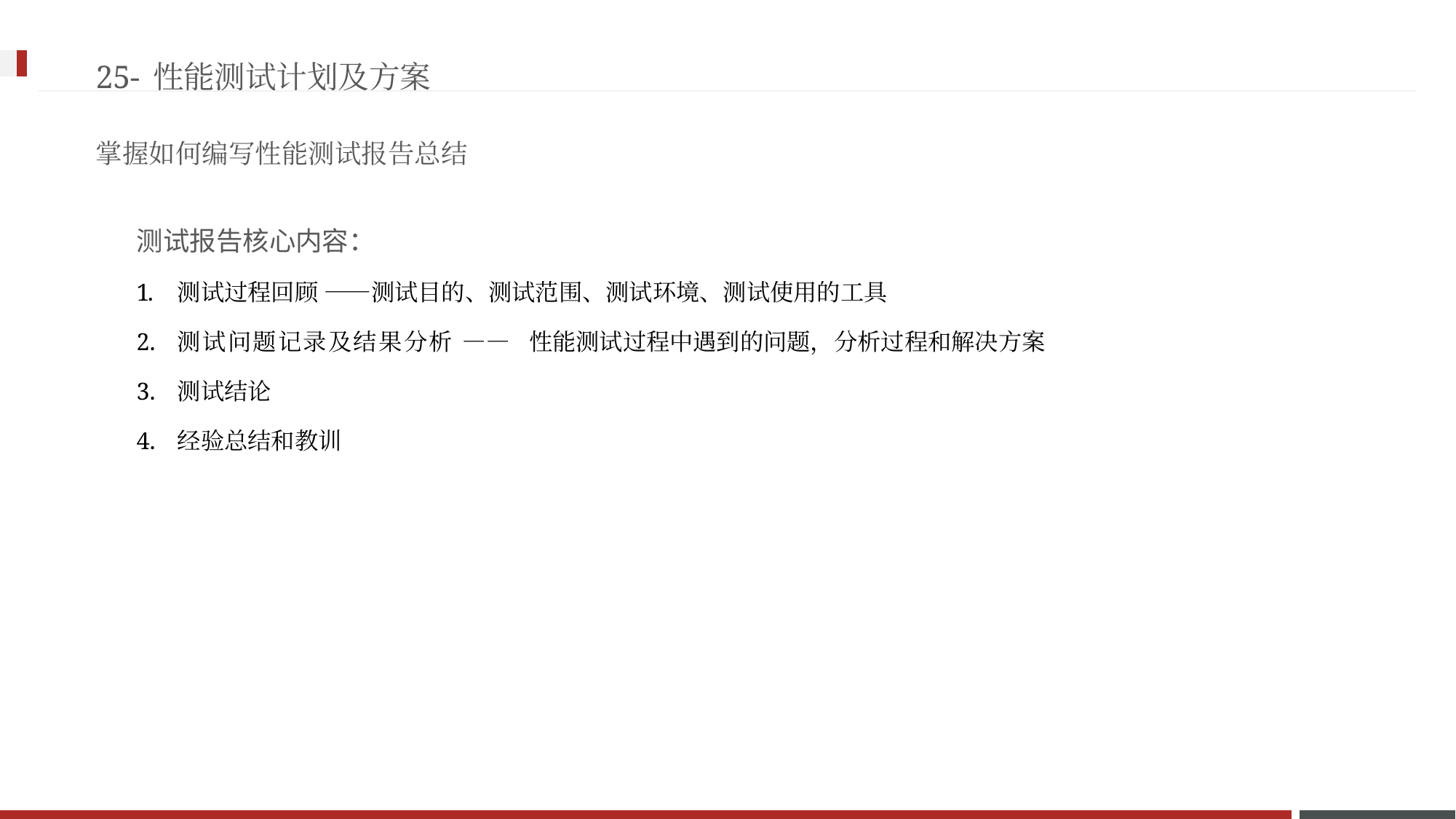

25-性能测试计划及方案

掌握如何编写性能测试报告总结

测试报告核心内容：

测试过程回顾 ——测试目的、测试范围、测试环境、测试使用的工具
测试问题记录及结果分析 —— 性能测试过程中遇到的问题，分析过程和解决方案
测试结论
经验总结和教训